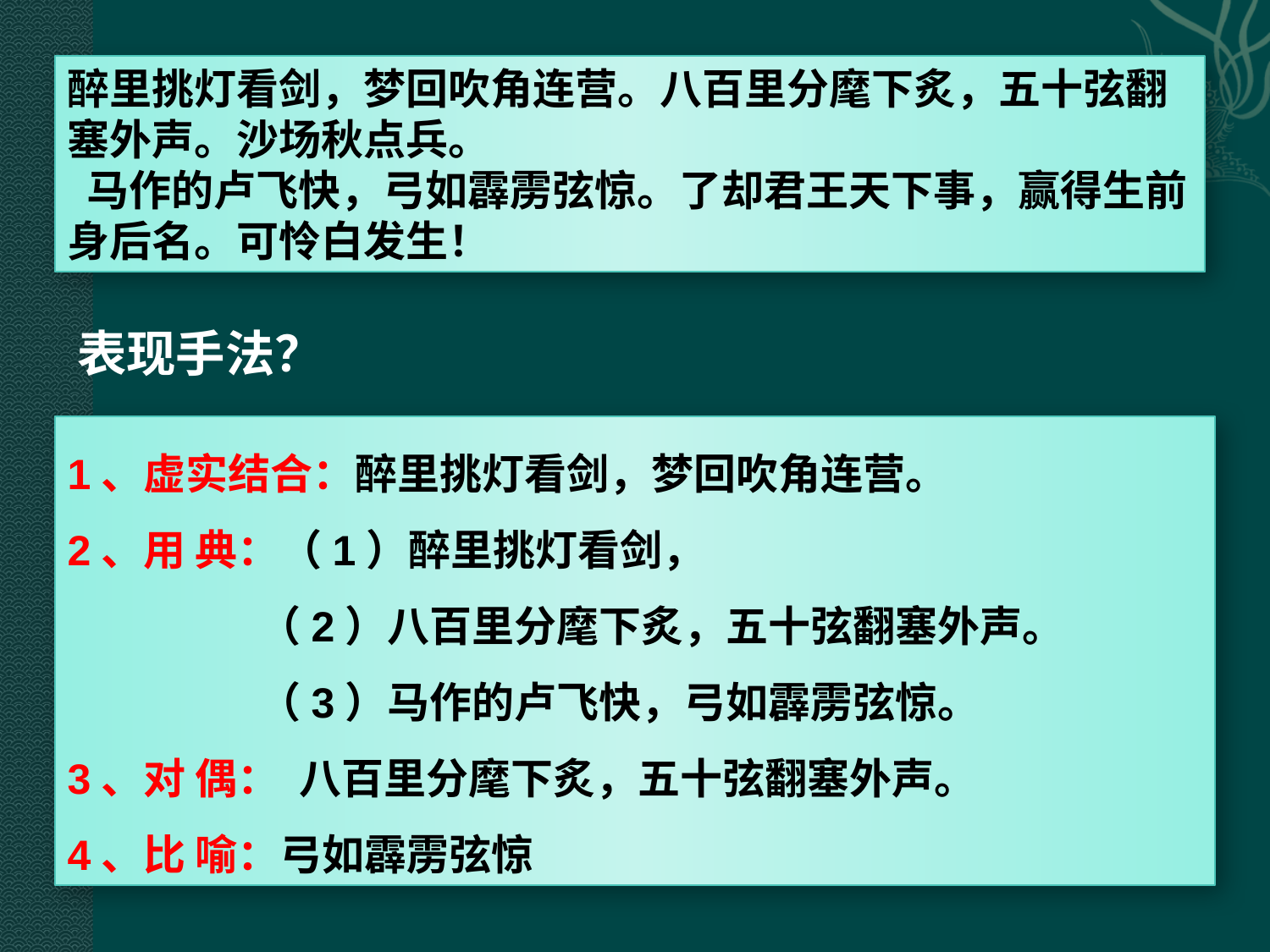

醉里挑灯看剑，梦回吹角连营。八百里分麾下炙，五十弦翻塞外声。沙场秋点兵。
 马作的卢飞快，弓如霹雳弦惊。了却君王天下事，赢得生前身后名。可怜白发生！
表现手法？
1、虚实结合：醉里挑灯看剑，梦回吹角连营。
2、用 典：（1）醉里挑灯看剑，
                   （2）八百里分麾下炙，五十弦翻塞外声。
                   （3）马作的卢飞快，弓如霹雳弦惊。
3、对 偶：  八百里分麾下炙，五十弦翻塞外声。
4、比 喻：弓如霹雳弦惊